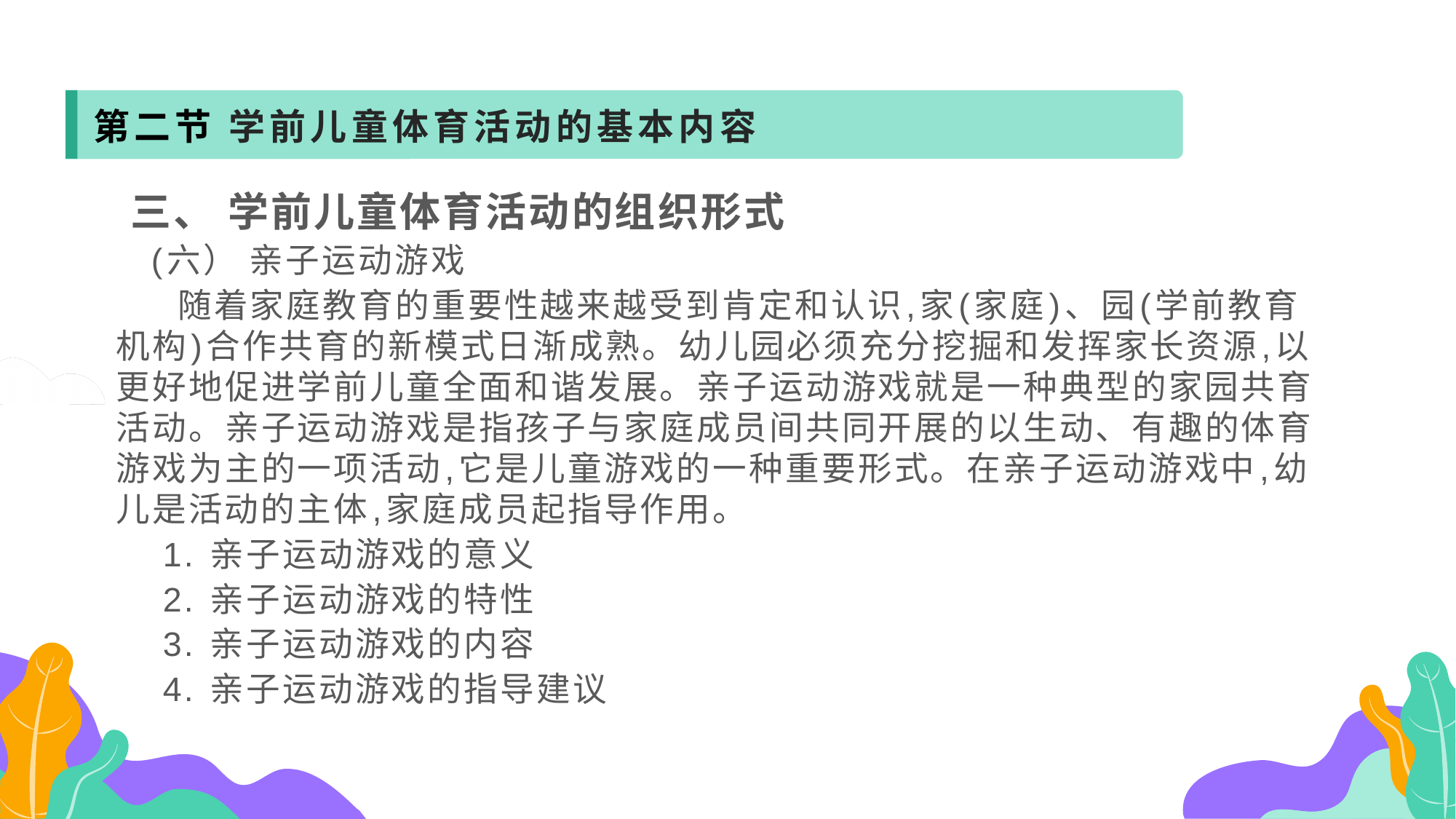

第二节 学前儿童体育活动的基本内容
 三、 学前儿童体育活动的组织形式
   (六） 亲子运动游戏
      随着家庭教育的重要性越来越受到肯定和认识,家(家庭)、园(学前教育机构)合作共育的新模式日渐成熟。幼儿园必须充分挖掘和发挥家长资源,以更好地促进学前儿童全面和谐发展。亲子运动游戏就是一种典型的家园共育活动。亲子运动游戏是指孩子与家庭成员间共同开展的以生动、有趣的体育游戏为主的一项活动,它是儿童游戏的一种重要形式。在亲子运动游戏中,幼儿是活动的主体,家庭成员起指导作用。
    1. 亲子运动游戏的意义
    2. 亲子运动游戏的特性
    3. 亲子运动游戏的内容
    4. 亲子运动游戏的指导建议